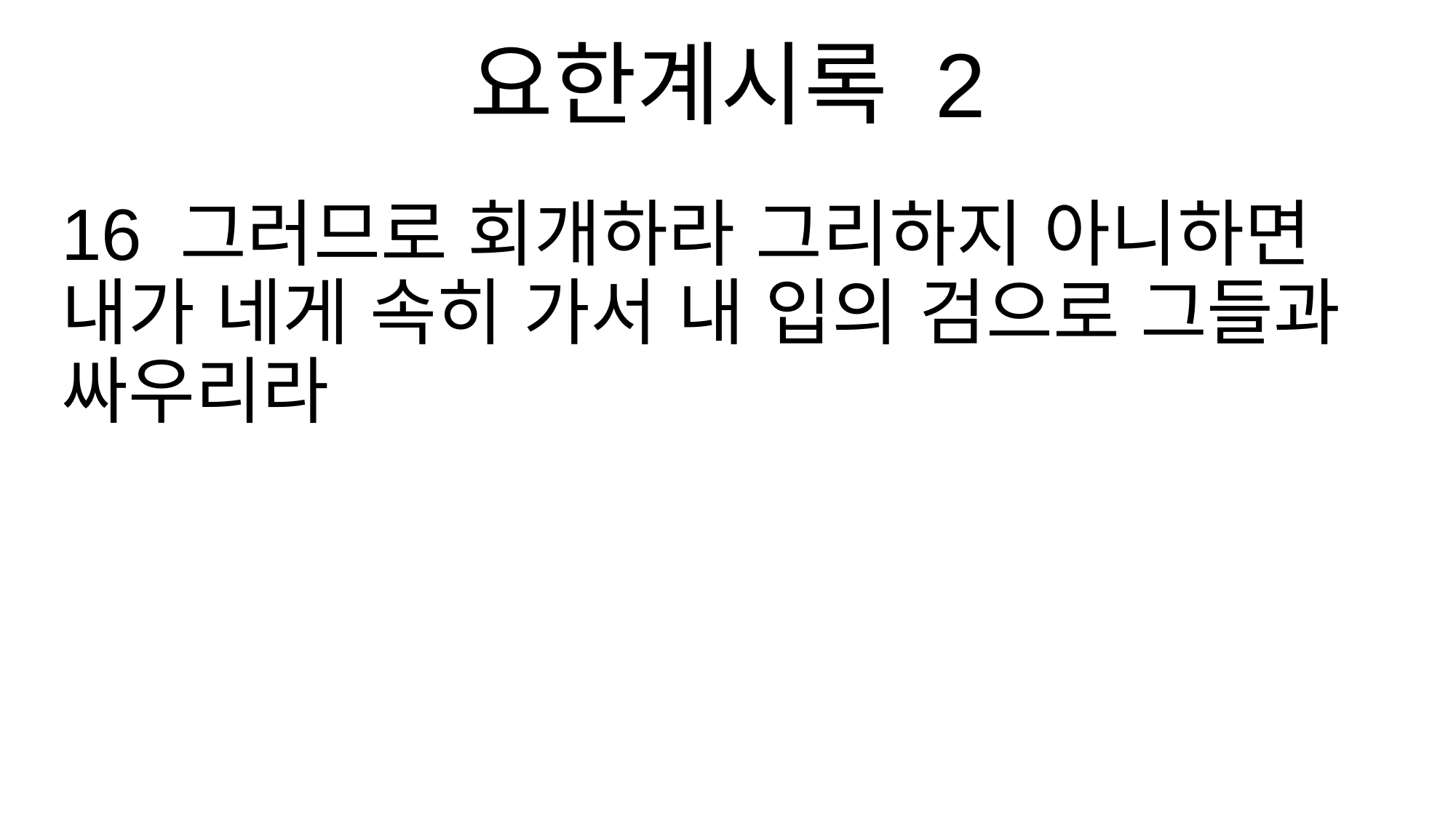

요한계시록 2
16 그러므로 회개하라 그리하지 아니하면 내가 네게 속히 가서 내 입의 검으로 그들과 싸우리라